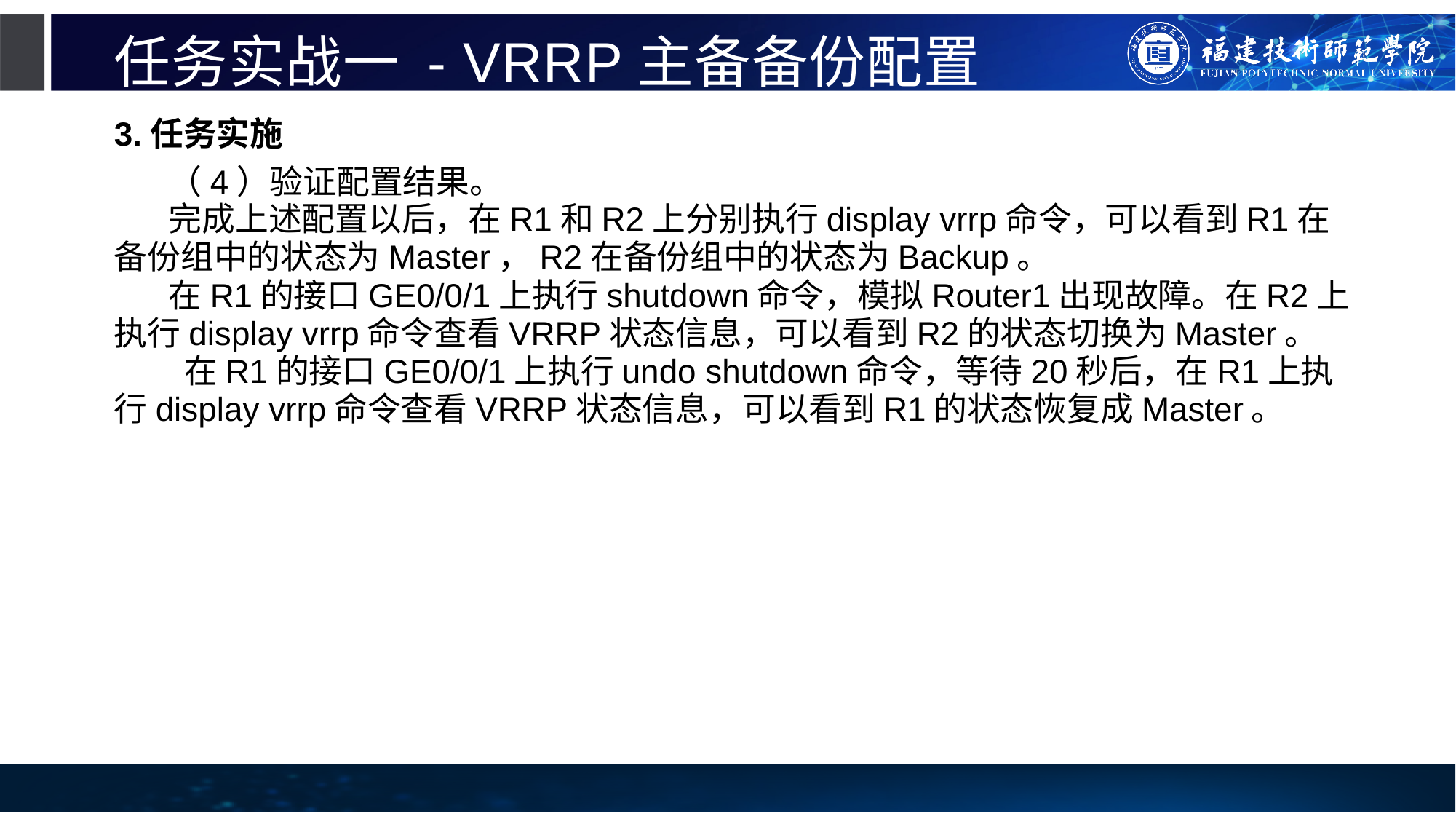

# 任务实战一 - VRRP主备备份配置
3.任务实施
（4）验证配置结果。
完成上述配置以后，在R1和R2上分别执行display vrrp命令，可以看到R1在备份组中的状态为Master，R2在备份组中的状态为Backup。
在R1的接口GE0/0/1上执行shutdown命令，模拟Router1出现故障。在R2上执行display vrrp命令查看VRRP状态信息，可以看到R2的状态切换为Master。
 在R1的接口GE0/0/1上执行undo shutdown命令，等待20秒后，在R1上执行display vrrp命令查看VRRP状态信息，可以看到R1的状态恢复成Master。